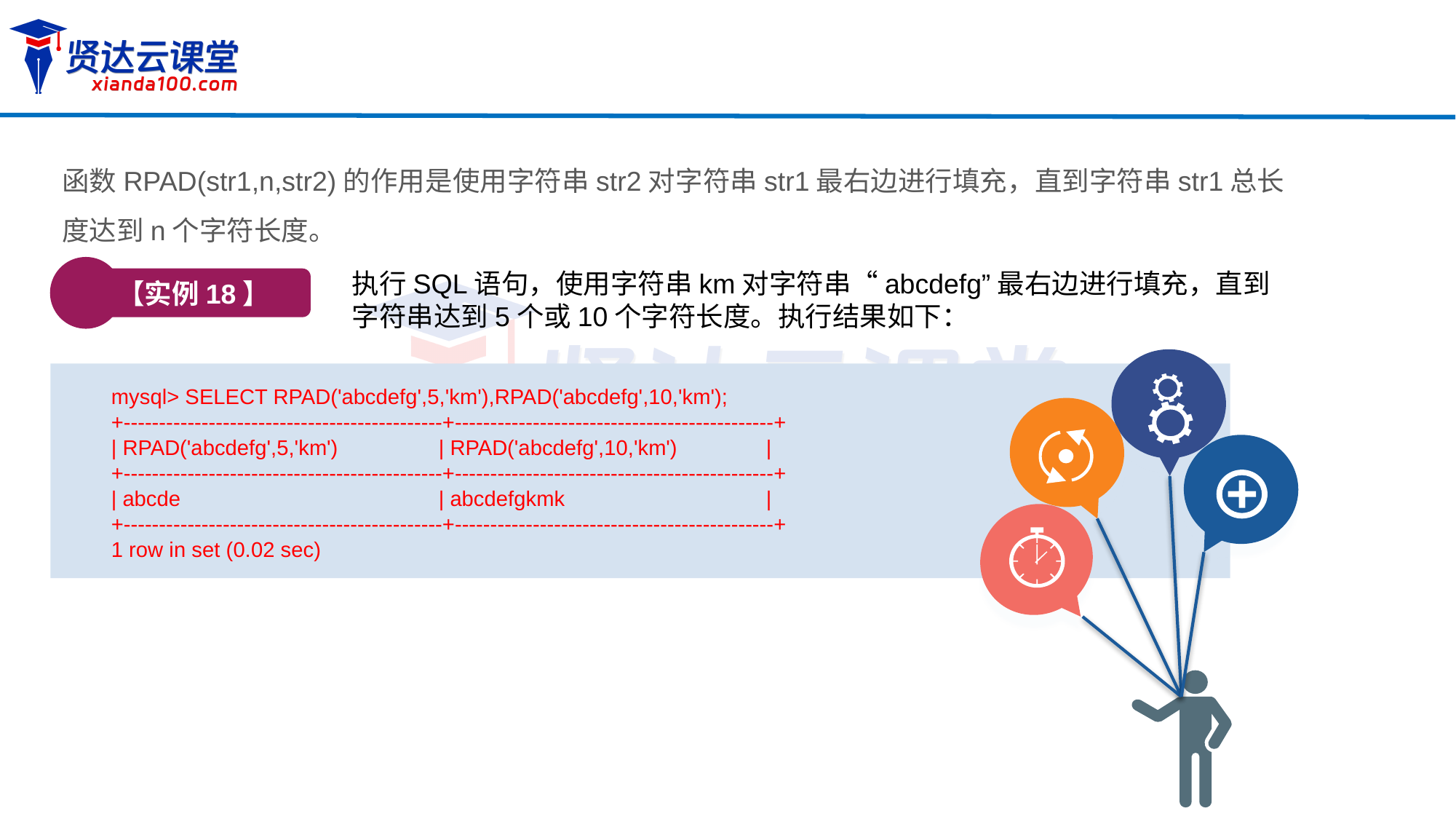

函数RPAD(str1,n,str2)的作用是使用字符串str2对字符串str1最右边进行填充，直到字符串str1总长度达到n个字符长度。

【实例18】
执行SQL语句，使用字符串km对字符串“abcdefg”最右边进行填充，直到字符串达到5个或10个字符长度。执行结果如下：

mysql> SELECT RPAD('abcdefg',5,'km'),RPAD('abcdefg',10,'km');
+---------------------------------------------+---------------------------------------------+
| RPAD('abcdefg',5,'km')	| RPAD('abcdefg',10,'km')	|
+---------------------------------------------+---------------------------------------------+
| abcde            		| abcdefgkmk     		|
+---------------------------------------------+---------------------------------------------+
1 row in set (0.02 sec)